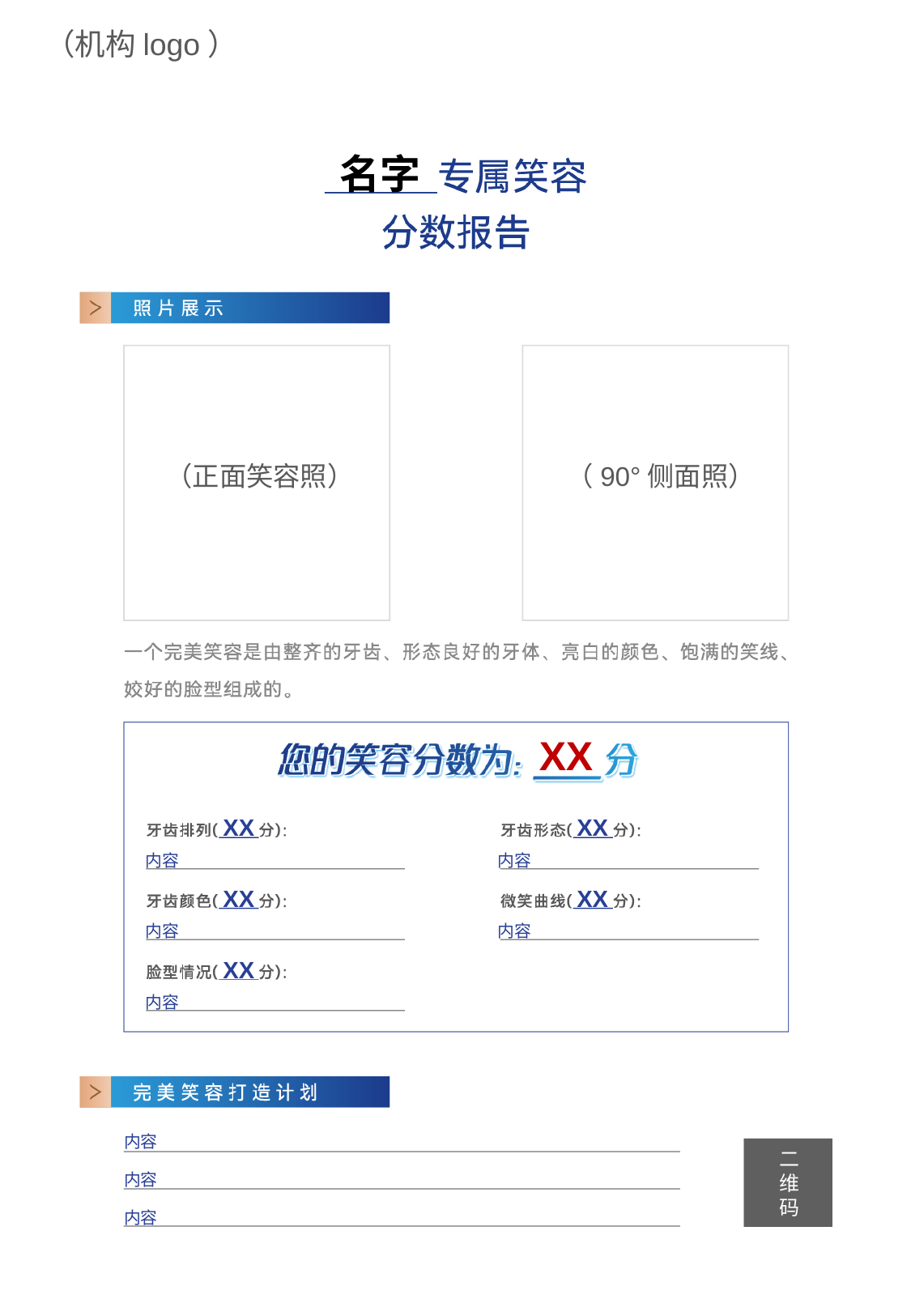

（机构logo）
名字
（正面笑容照）
（90°侧面照）
XX
XX
XX
内容
内容
XX
XX
内容
内容
XX
内容
内容
二
维
码
内容
内容